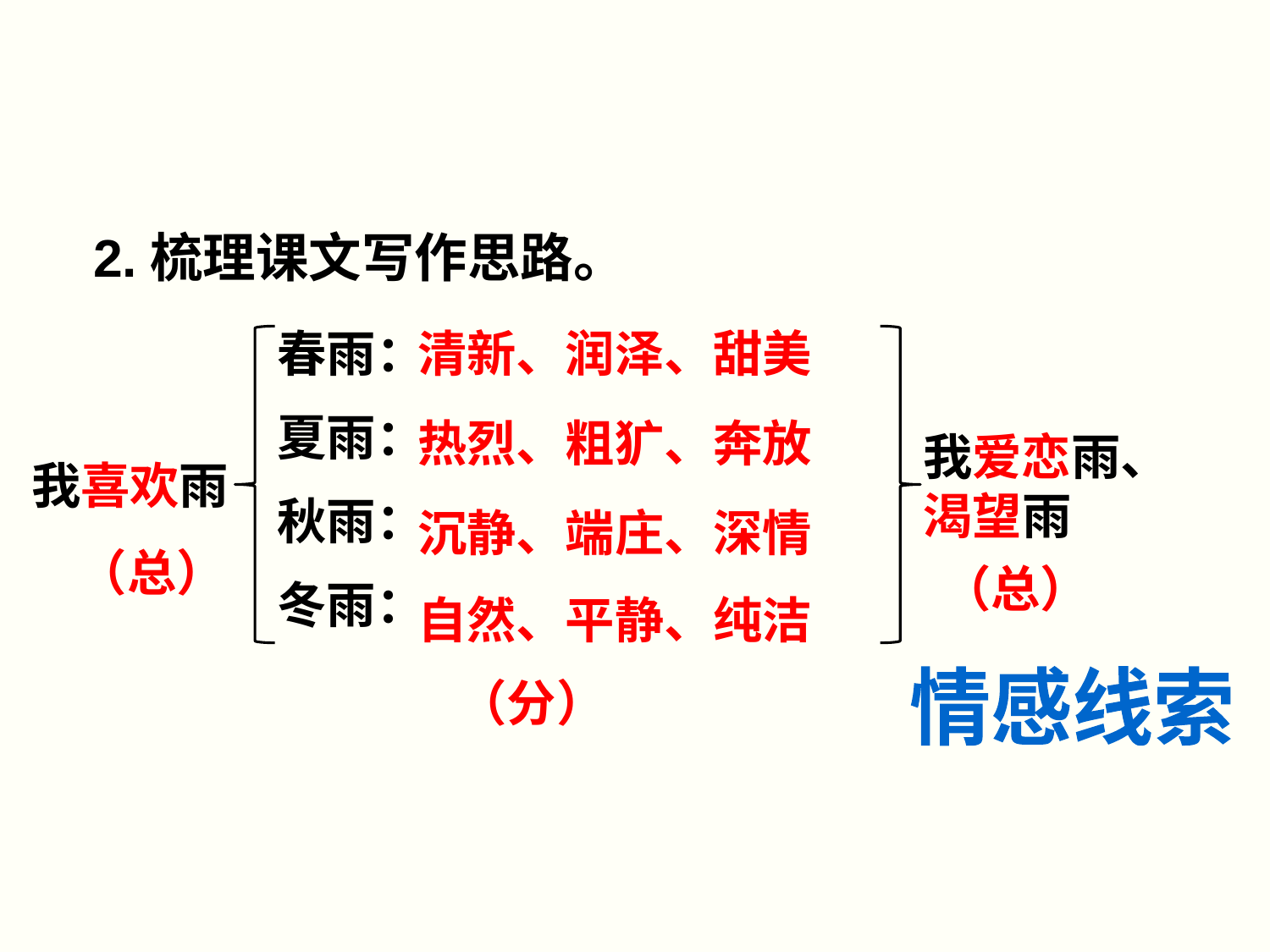

2.梳理课文写作思路。
春雨：
夏雨：
秋雨：
冬雨：
清新、润泽、甜美

热烈、粗犷、奔放
我爱恋雨、渴望雨
我喜欢雨
沉静、端庄、深情
（总）
（总）
自然、平静、纯洁
（分）
情感线索